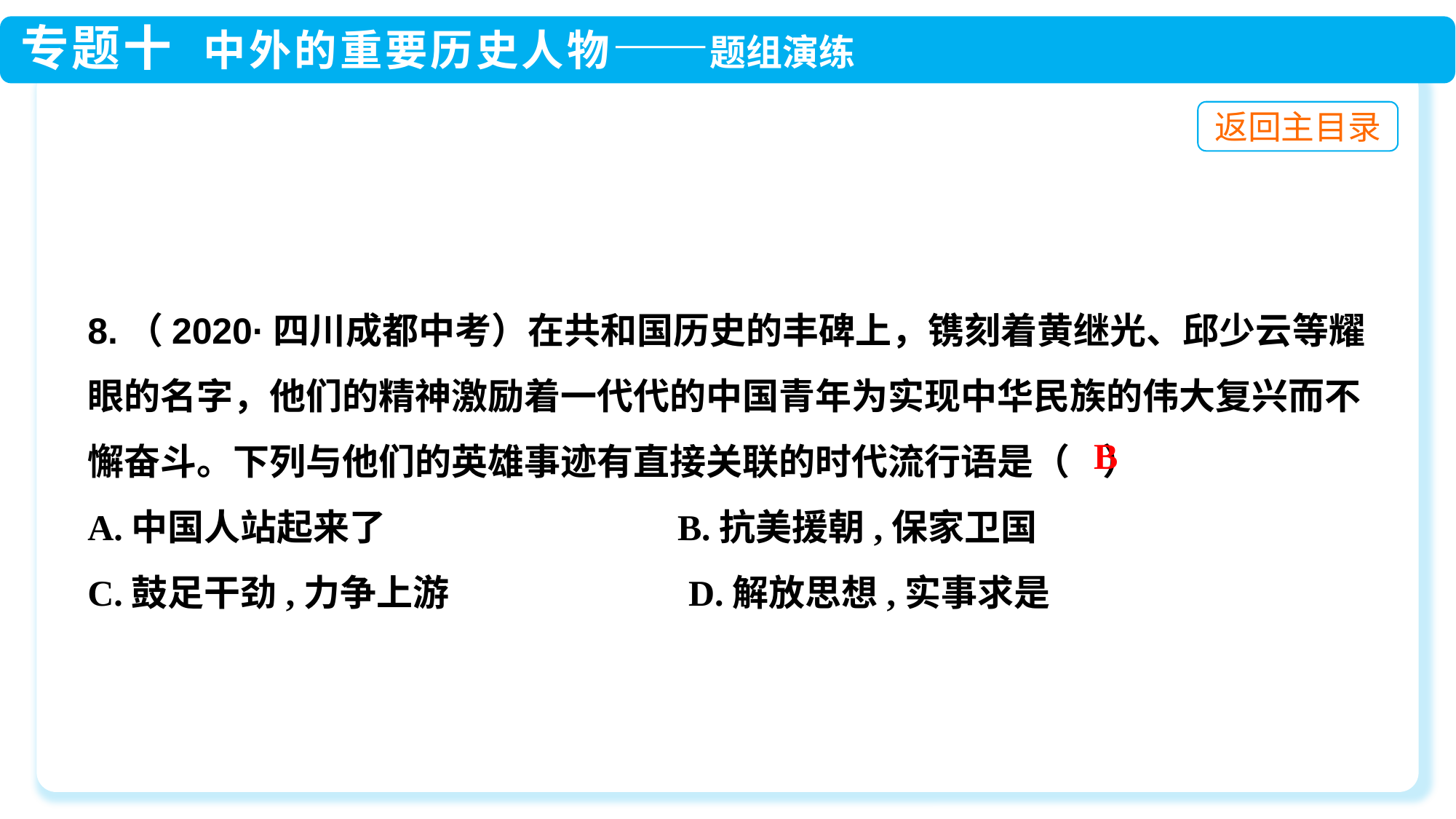

8.（2020·四川成都中考）在共和国历史的丰碑上，镌刻着黄继光、邱少云等耀眼的名字，他们的精神激励着一代代的中国青年为实现中华民族的伟大复兴而不懈奋斗。下列与他们的英雄事迹有直接关联的时代流行语是（    ）
A.中国人站起来了	                               B.抗美援朝,保家卫国
C.鼓足干劲,力争上游	                   D.解放思想,实事求是
B